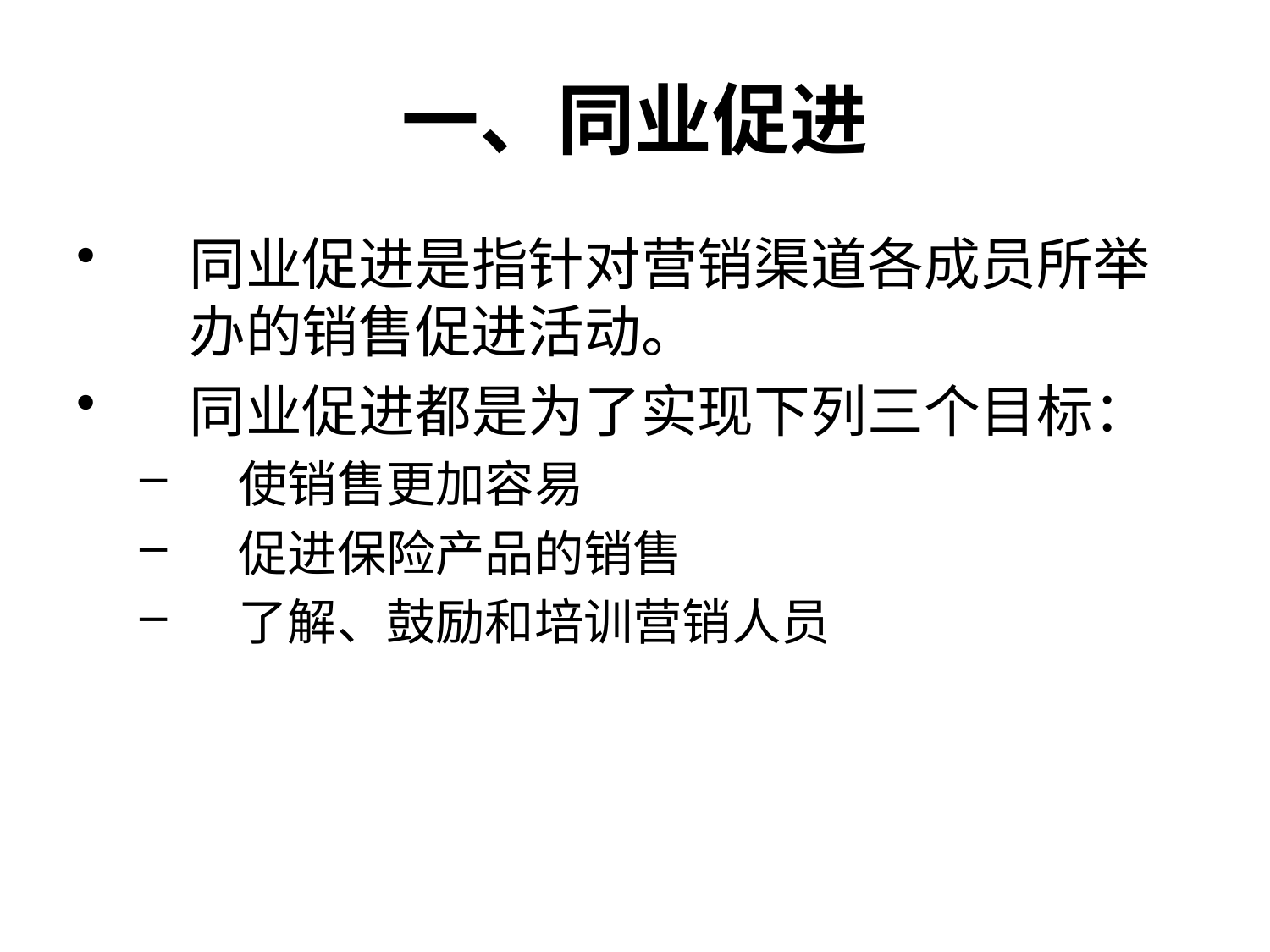

# 一、同业促进
同业促进是指针对营销渠道各成员所举办的销售促进活动。
同业促进都是为了实现下列三个目标：
使销售更加容易
促进保险产品的销售
了解、鼓励和培训营销人员